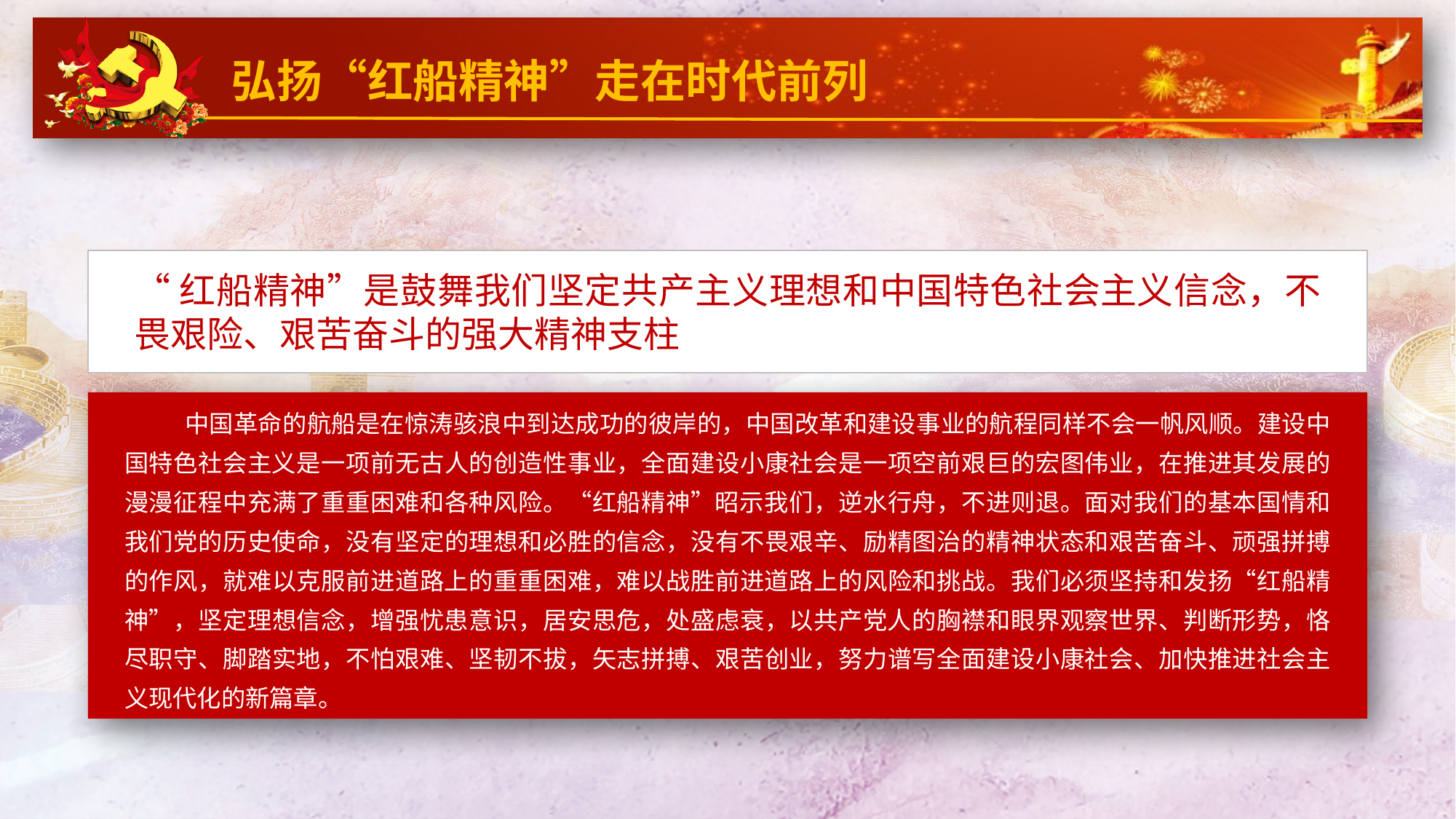

“红船精神”是鼓舞我们坚定共产主义理想和中国特色社会主义信念，不畏艰险、艰苦奋斗的强大精神支柱

中国革命的航船是在惊涛骇浪中到达成功的彼岸的，中国改革和建设事业的航程同样不会一帆风顺。建设中国特色社会主义是一项前无古人的创造性事业，全面建设小康社会是一项空前艰巨的宏图伟业，在推进其发展的漫漫征程中充满了重重困难和各种风险。“红船精神”昭示我们，逆水行舟，不进则退。面对我们的基本国情和我们党的历史使命，没有坚定的理想和必胜的信念，没有不畏艰辛、励精图治的精神状态和艰苦奋斗、顽强拼搏的作风，就难以克服前进道路上的重重困难，难以战胜前进道路上的风险和挑战。我们必须坚持和发扬“红船精神”，坚定理想信念，增强忧患意识，居安思危，处盛虑衰，以共产党人的胸襟和眼界观察世界、判断形势，恪尽职守、脚踏实地，不怕艰难、坚韧不拔，矢志拼搏、艰苦创业，努力谱写全面建设小康社会、加快推进社会主义现代化的新篇章。